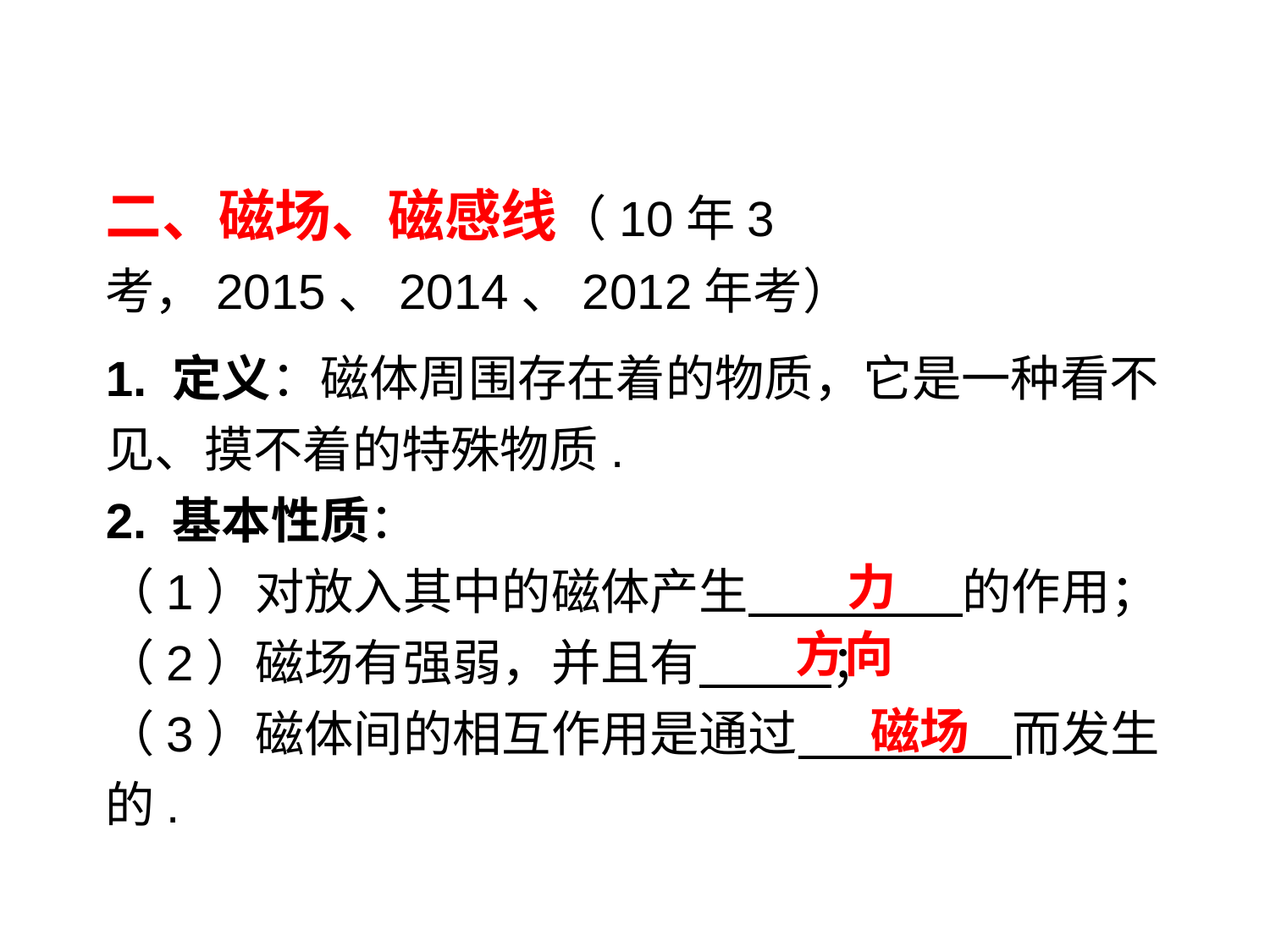

二、磁场、磁感线（10年3考，2015、2014、2012年考）
1. 定义：磁体周围存在着的物质，它是一种看不见、摸不着的特殊物质.
2. 基本性质：
（1）对放入其中的磁体产生　　      　的作用；（2）磁场有强弱，并且有            ；
（3）磁体间的相互作用是通过　　      　而发生的.
力
方向
磁场